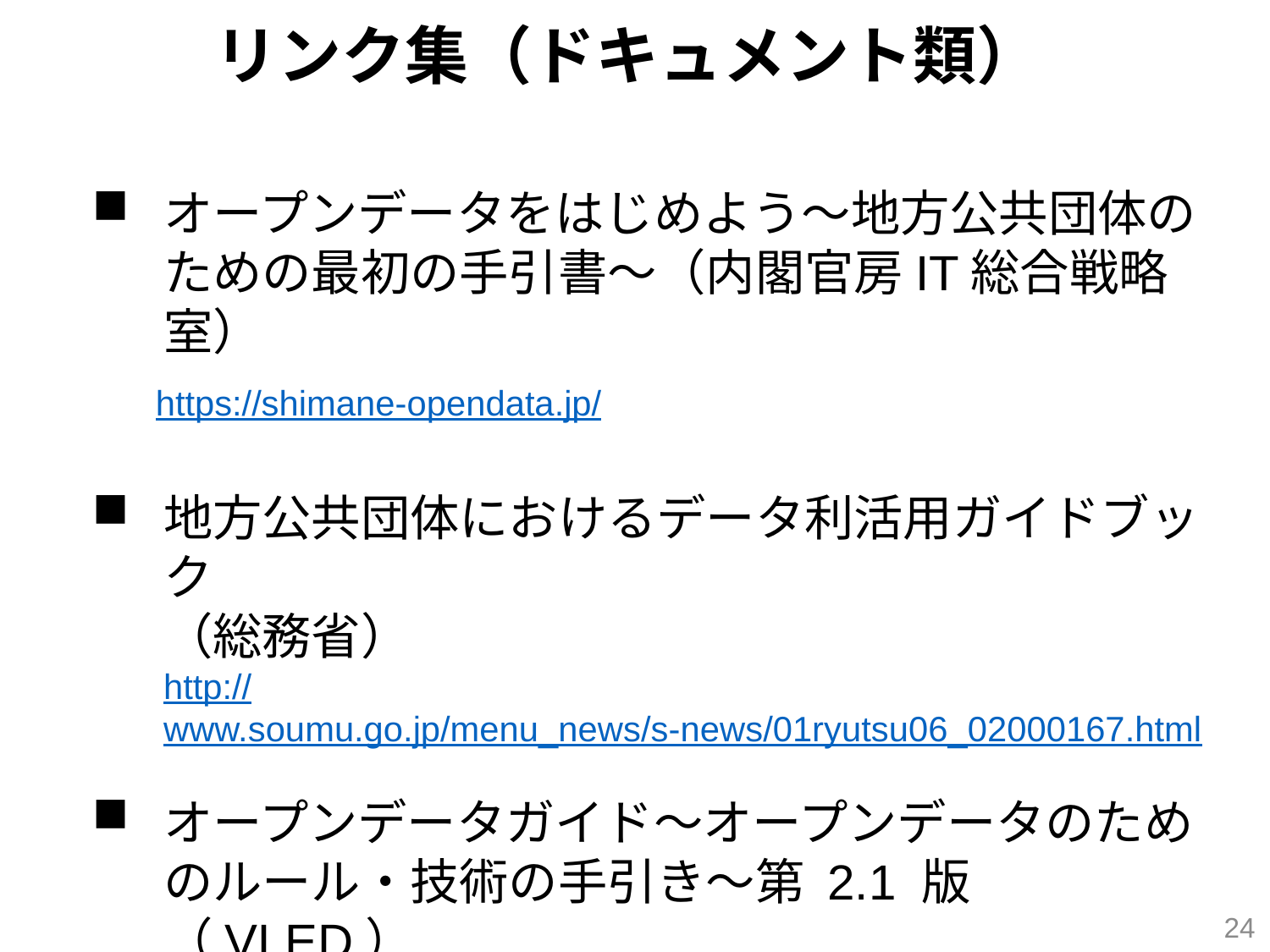

リンク集（ドキュメント類）
オープンデータをはじめよう～地方公共団体のための最初の手引書～（内閣官房IT総合戦略室）
https://shimane-opendata.jp/
地方公共団体におけるデータ利活用ガイドブック
（総務省）
http://www.soumu.go.jp/menu_news/s-news/01ryutsu06_02000167.html
オープンデータガイド～オープンデータのためのルール・技術の手引き～第 2.1 版（VLED）
http://www.vled.or.jp/results/OpenDataGuide_v21_fix.pdf

24